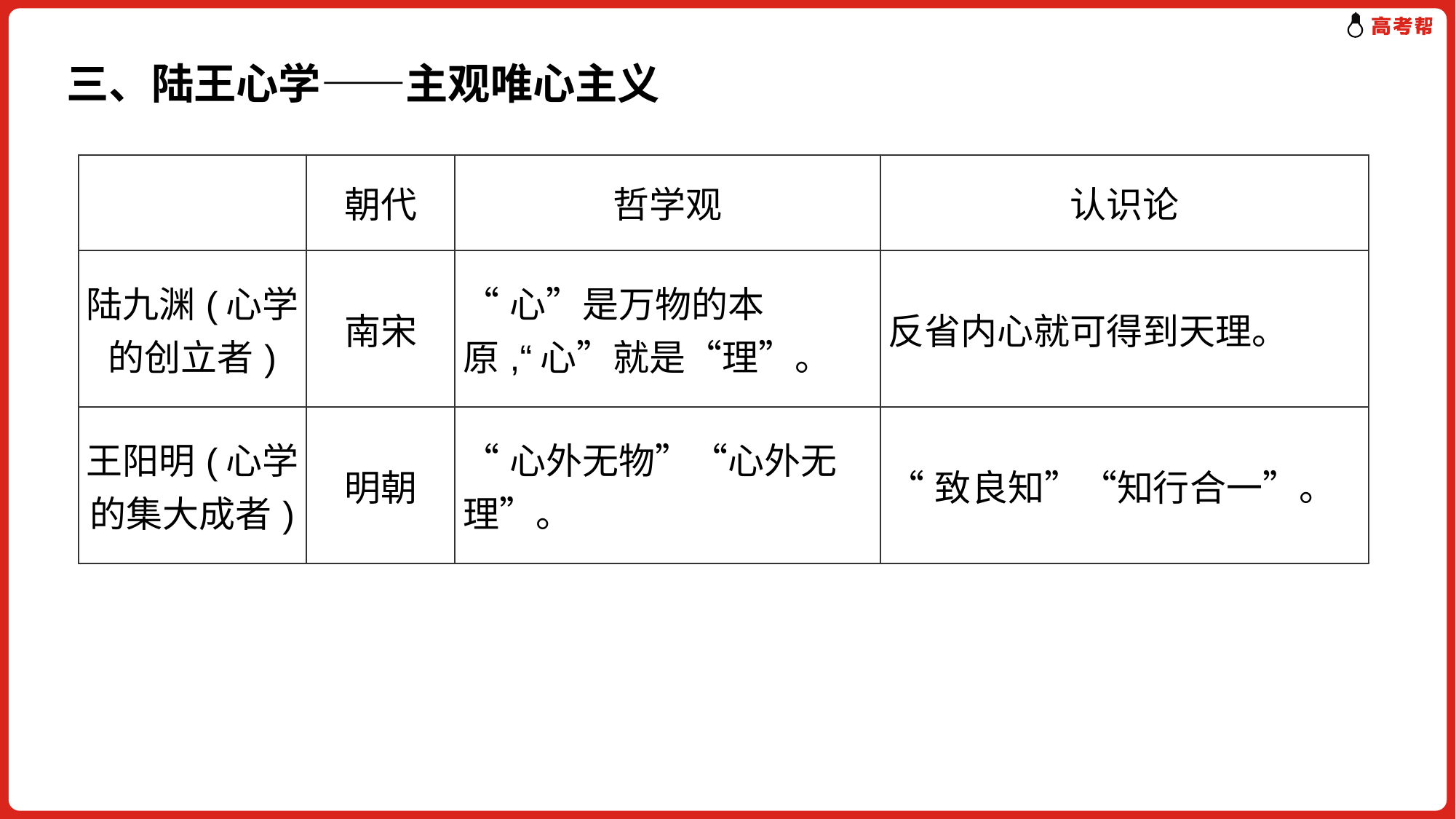

三、陆王心学——主观唯心主义
|  | 朝代 | 哲学观 | 认识论 |
| --- | --- | --- | --- |
| 陆九渊(心学的创立者) | 南宋 | “心”是万物的本原,“心”就是“理”。 | 反省内心就可得到天理。 |
| 王阳明(心学的集大成者) | 明朝 | “心外无物”“心外无理”。 | “致良知”“知行合一”。 |